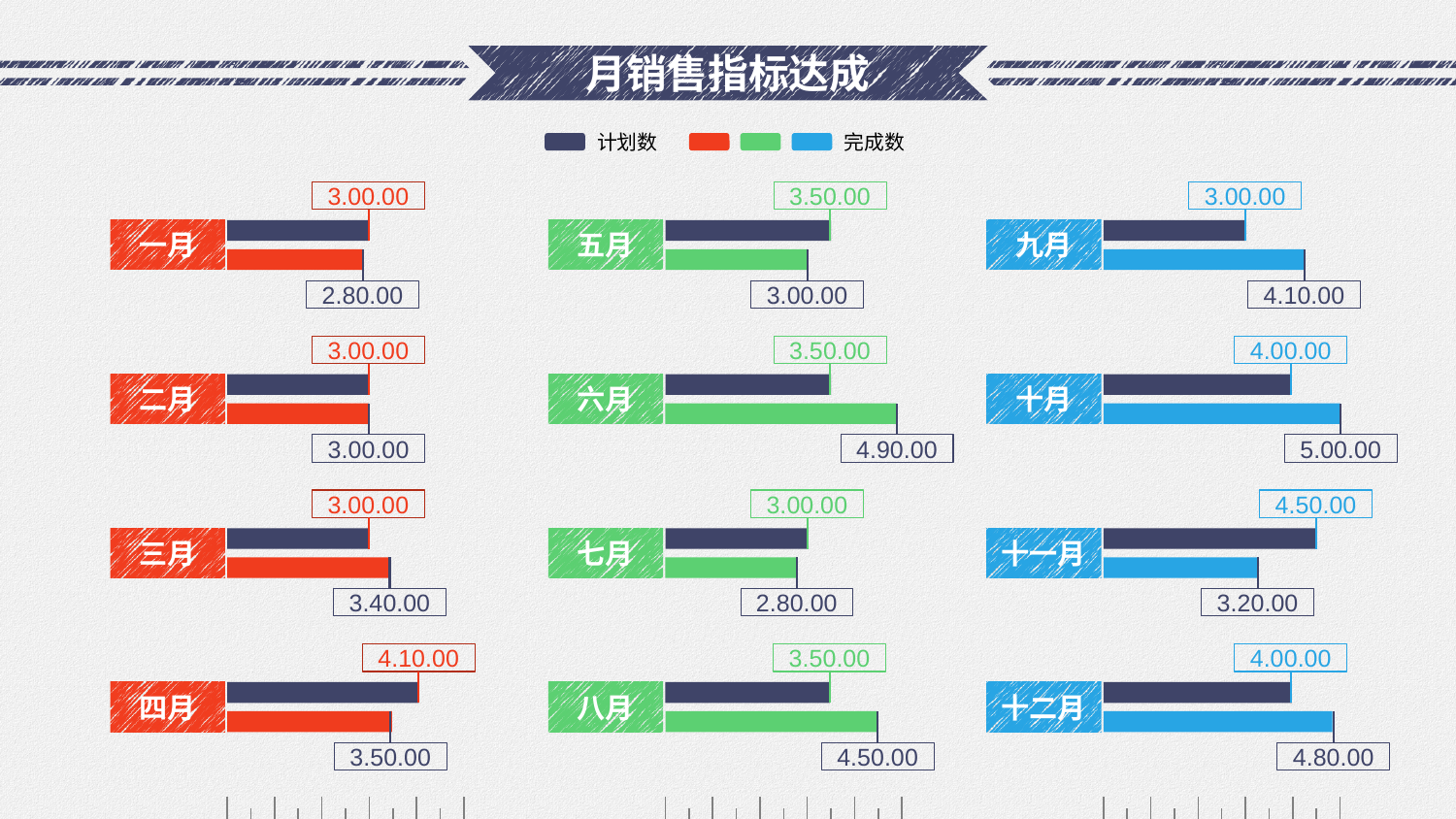

# 月销售指标达成
计划数
完成数

3.00.00
3.50.00
3.00.00

一月
五月
九月

2.80.00

3.00.00

4.10.00
3.00.00
3.50.00
4.00.00

二月
六月
十月

3.00.00

4.90.00

5.00.00
3.00.00
3.00.00
4.50.00

三月
七月
十一月

3.40.00

2.80.00

3.20.00
4.10.00
3.50.00
4.00.00

四月
八月
十二月

3.50.00

4.50.00

4.80.00